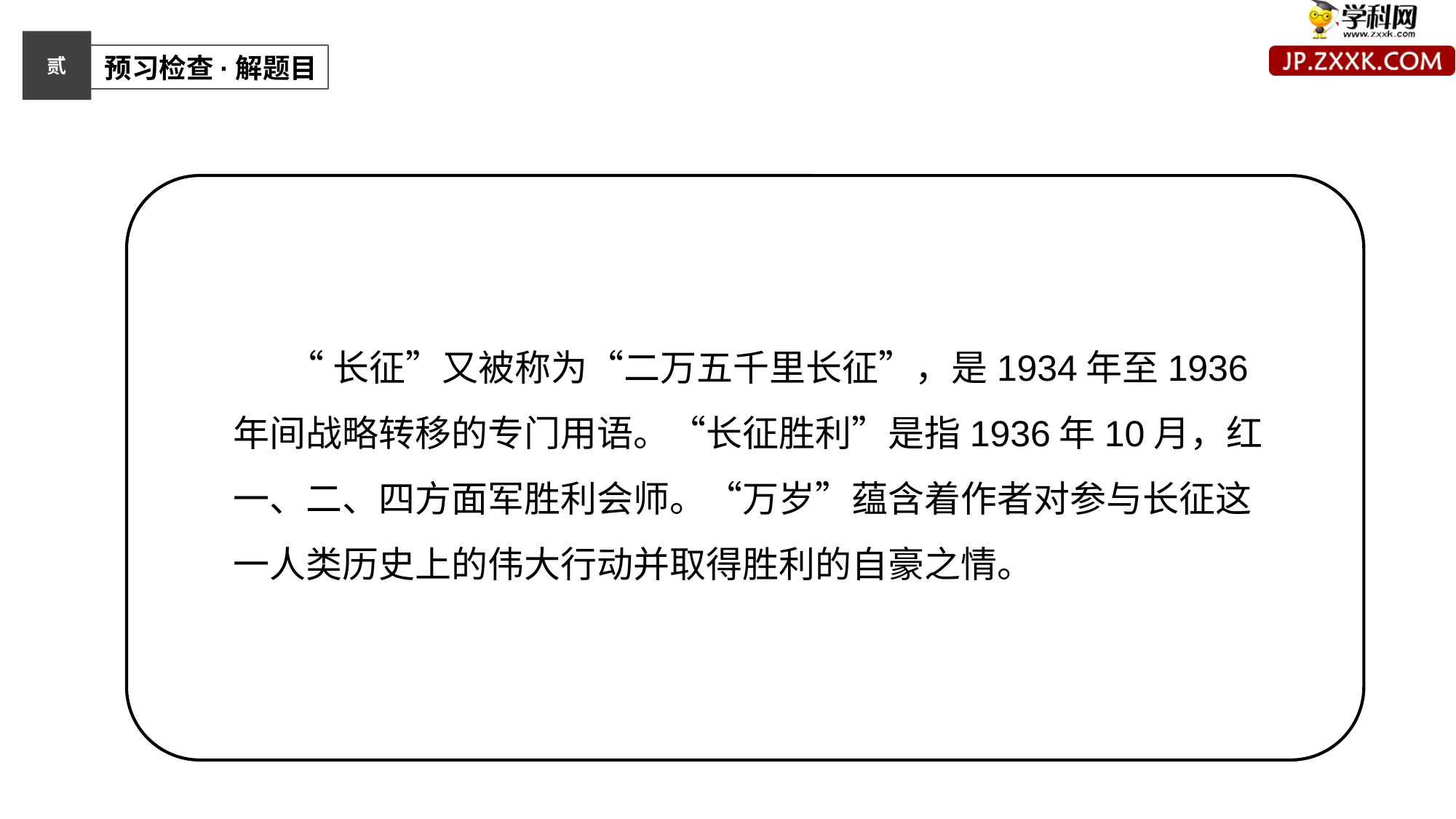

贰
  预习检查·解题目

“长征”又被称为“二万五千里长征”，是1934年至1936年间战略转移的专门用语。“长征胜利”是指1936年10月，红一、二、四方面军胜利会师。“万岁”蕴含着作者对参与长征这一人类历史上的伟大行动并取得胜利的自豪之情。